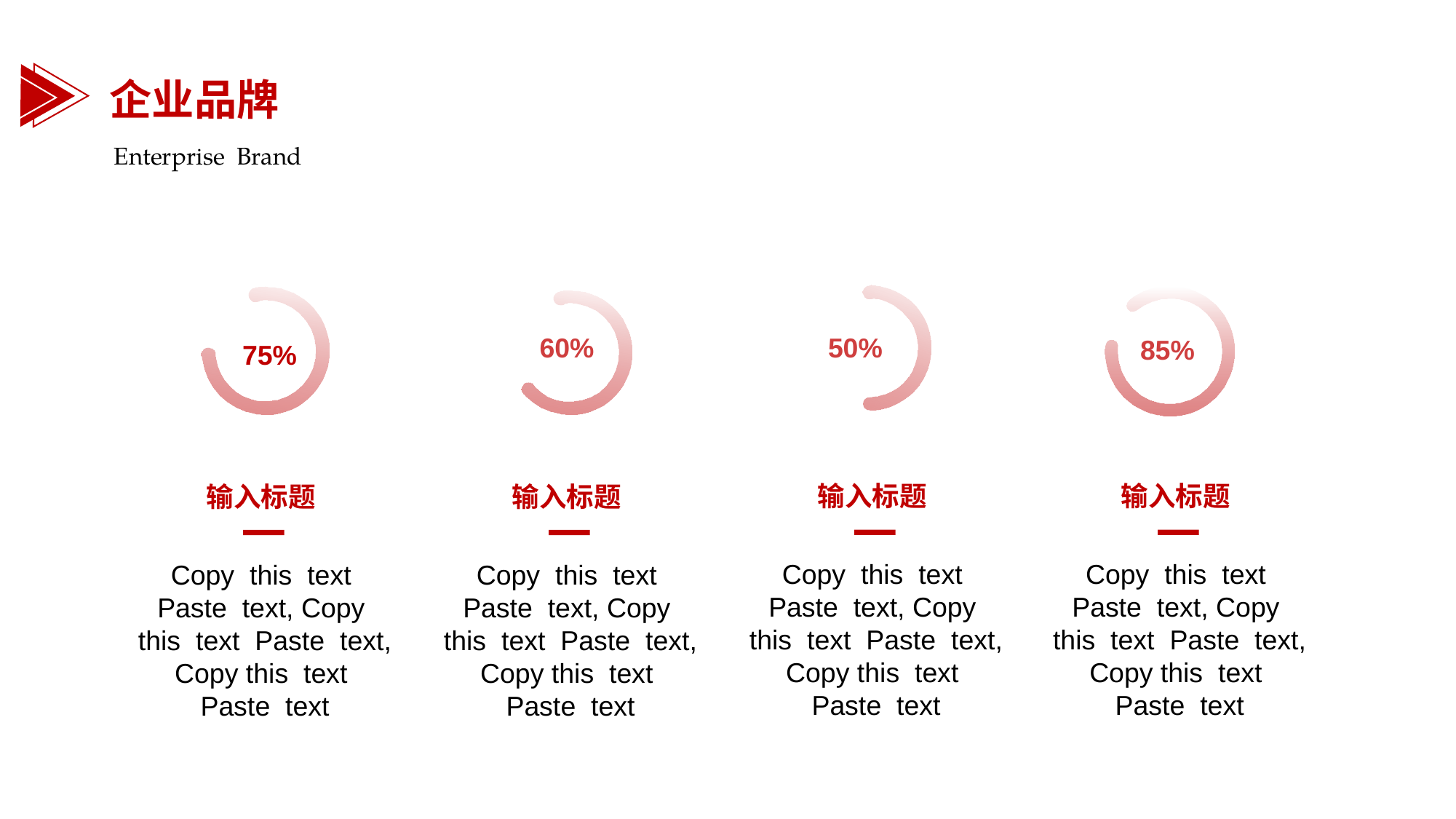

企业品牌
Enterprise  Brand

50%
60%
85%
75%
输入标题
输入标题
输入标题
输入标题

Copy  this  text  Paste  text, Copy  this  text  Paste  text, Copy this  text  Paste  text
Copy  this  text  Paste  text, Copy  this  text  Paste  text, Copy this  text  Paste  text
Copy  this  text  Paste  text, Copy  this  text  Paste  text, Copy this  text  Paste  text
Copy  this  text  Paste  text, Copy  this  text  Paste  text, Copy this  text  Paste  text